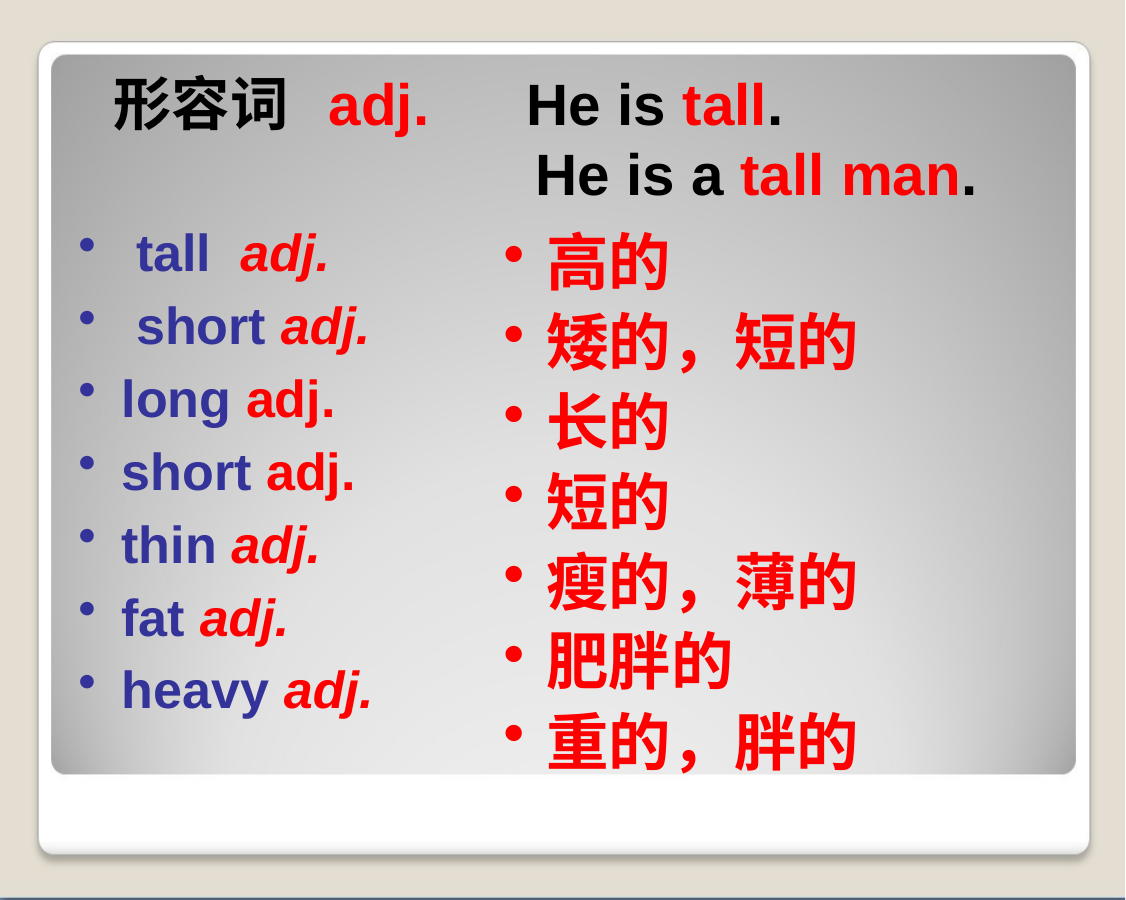

# 形容词  adj.      He is tall. He is a tall man.
 tall  adj.
 short adj.
long adj.
short adj.
thin adj.
fat adj.
heavy adj.

高的
矮的，短的
长的
短的
瘦的，薄的
肥胖的
重的，胖的